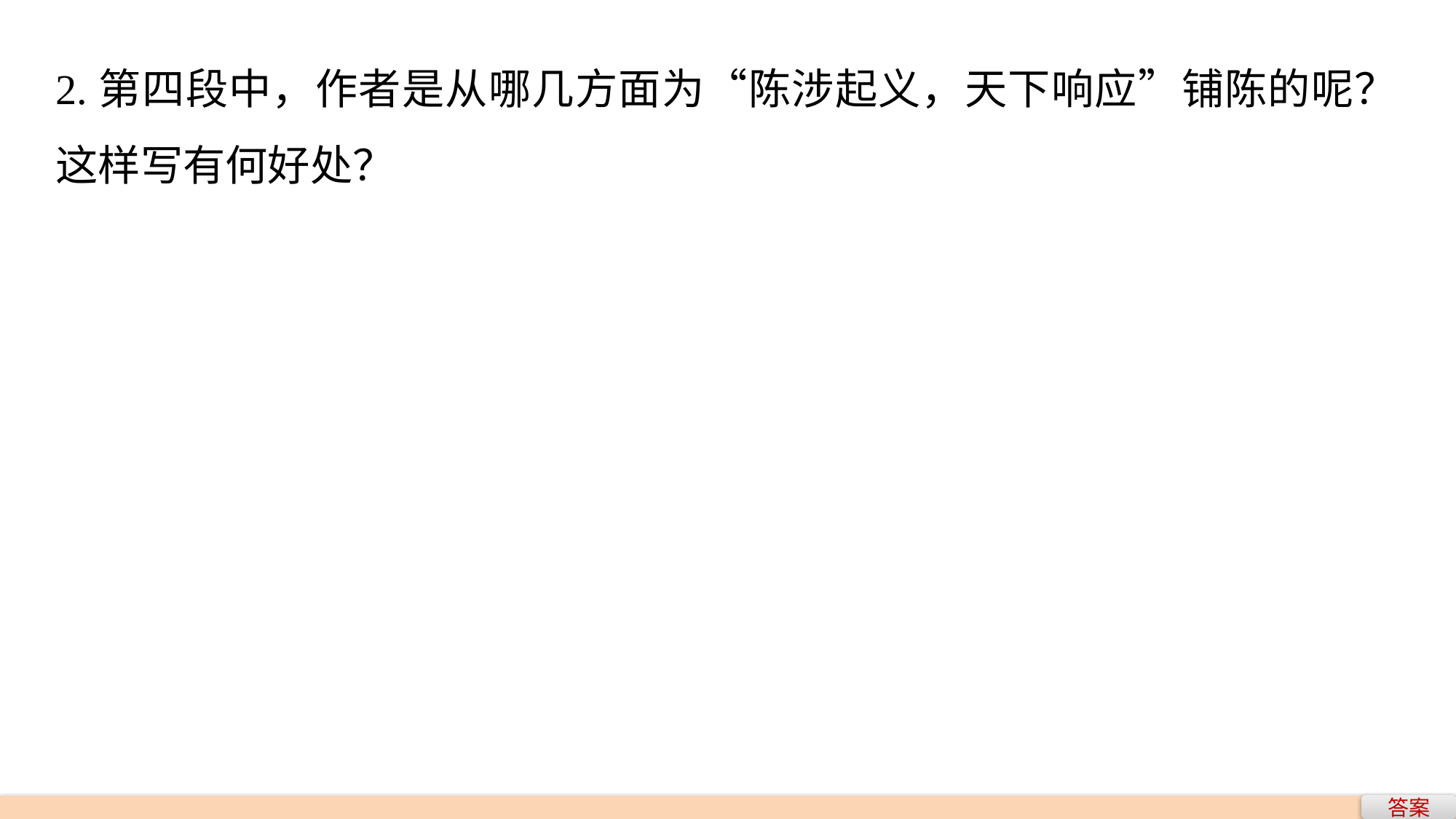

2.第四段中，作者是从哪几方面为“陈涉起义，天下响应”铺陈的呢？这样写有何好处？
答案